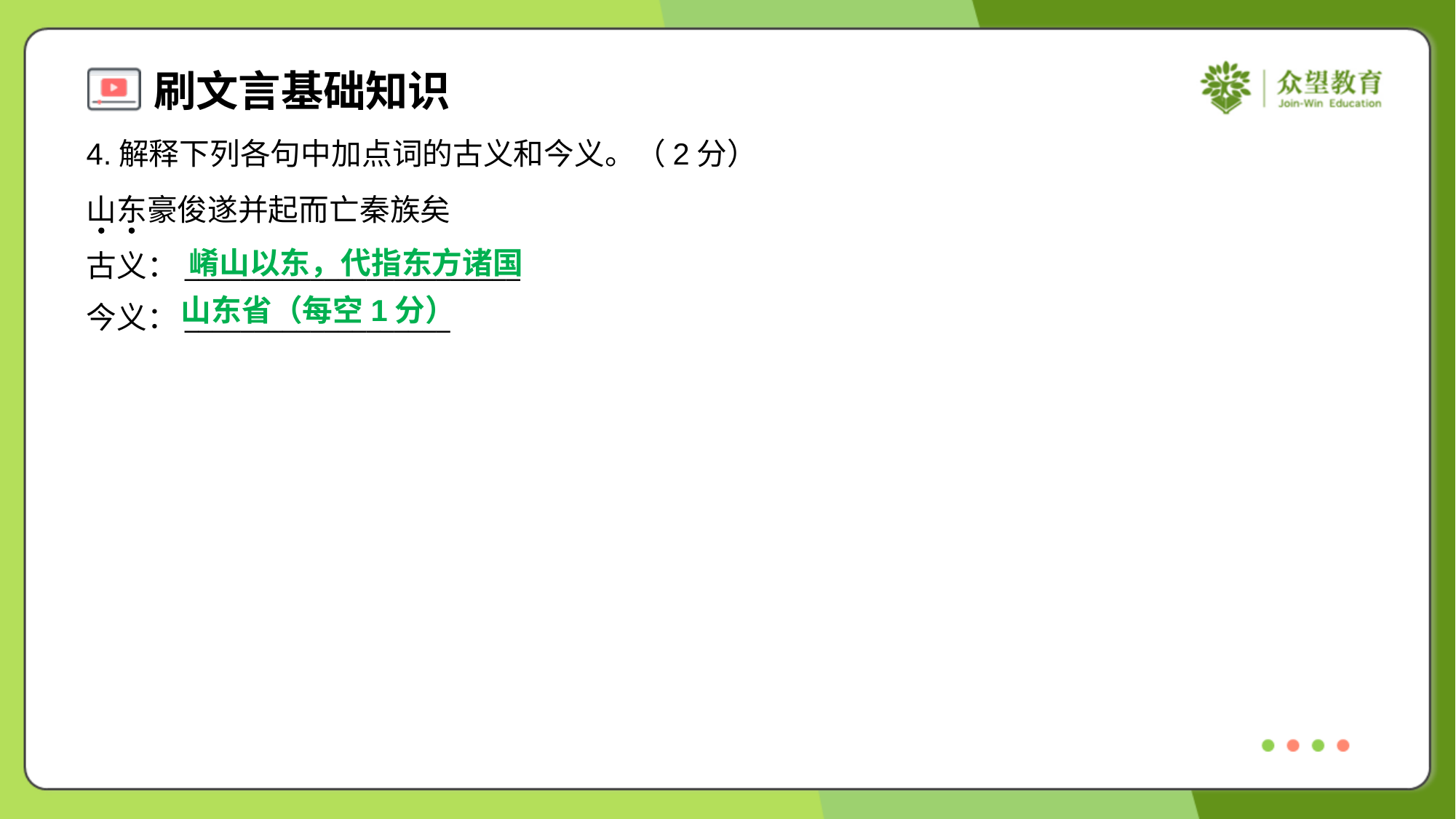

4.解释下列各句中加点词的古义和今义。（2分）
山东豪俊遂并起而亡秦族矣
古义：________________________
今义：___________________
崤山以东，代指东方诸国

山东省（每空1分）